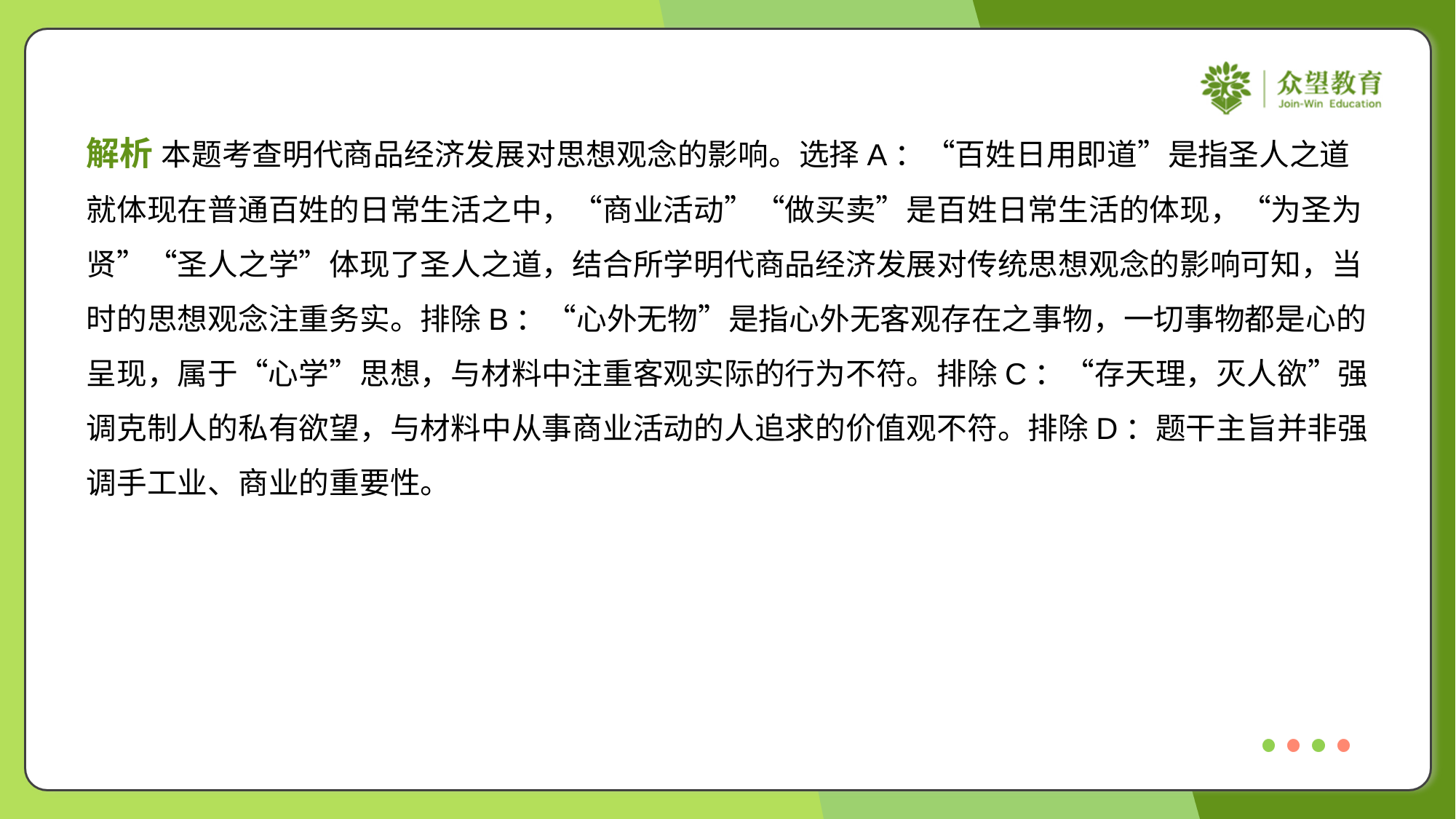

解析 本题考查明代商品经济发展对思想观念的影响。选择A：“百姓日用即道”是指圣人之道
就体现在普通百姓的日常生活之中，“商业活动”“做买卖”是百姓日常生活的体现，“为圣为
贤”“圣人之学”体现了圣人之道，结合所学明代商品经济发展对传统思想观念的影响可知，当
时的思想观念注重务实。排除B：“心外无物”是指心外无客观存在之事物，一切事物都是心的
呈现，属于“心学”思想，与材料中注重客观实际的行为不符。排除C：“存天理，灭人欲”强
调克制人的私有欲望，与材料中从事商业活动的人追求的价值观不符。排除D：题干主旨并非强
调手工业、商业的重要性。